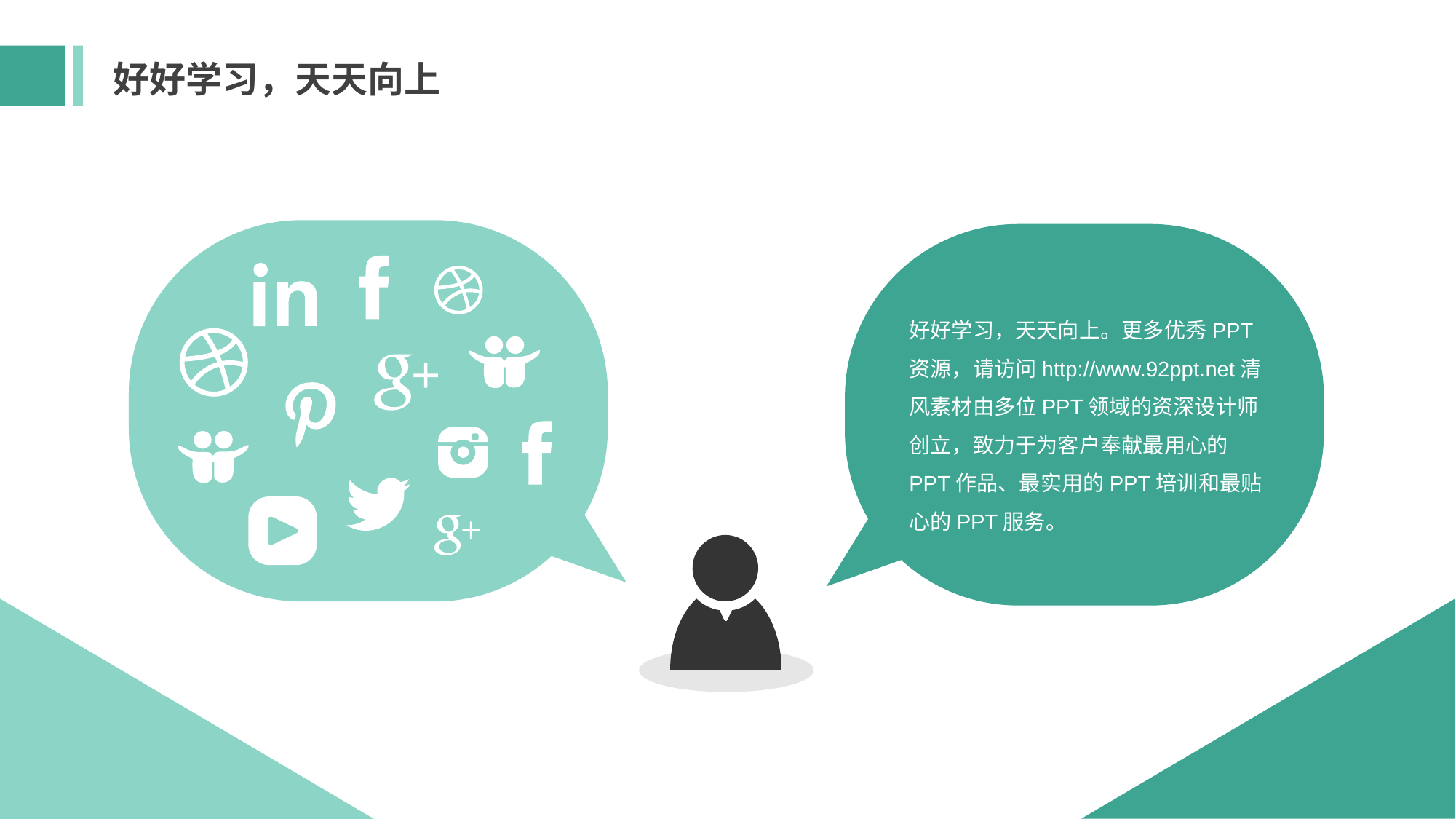

好好学习，天天向上

好好学习，天天向上。更多优秀PPT资源，请访问http://www.92ppt.net清风素材由多位PPT领域的资深设计师创立，致力于为客户奉献最用心的PPT作品、最实用的PPT培训和最贴心的PPT服务。